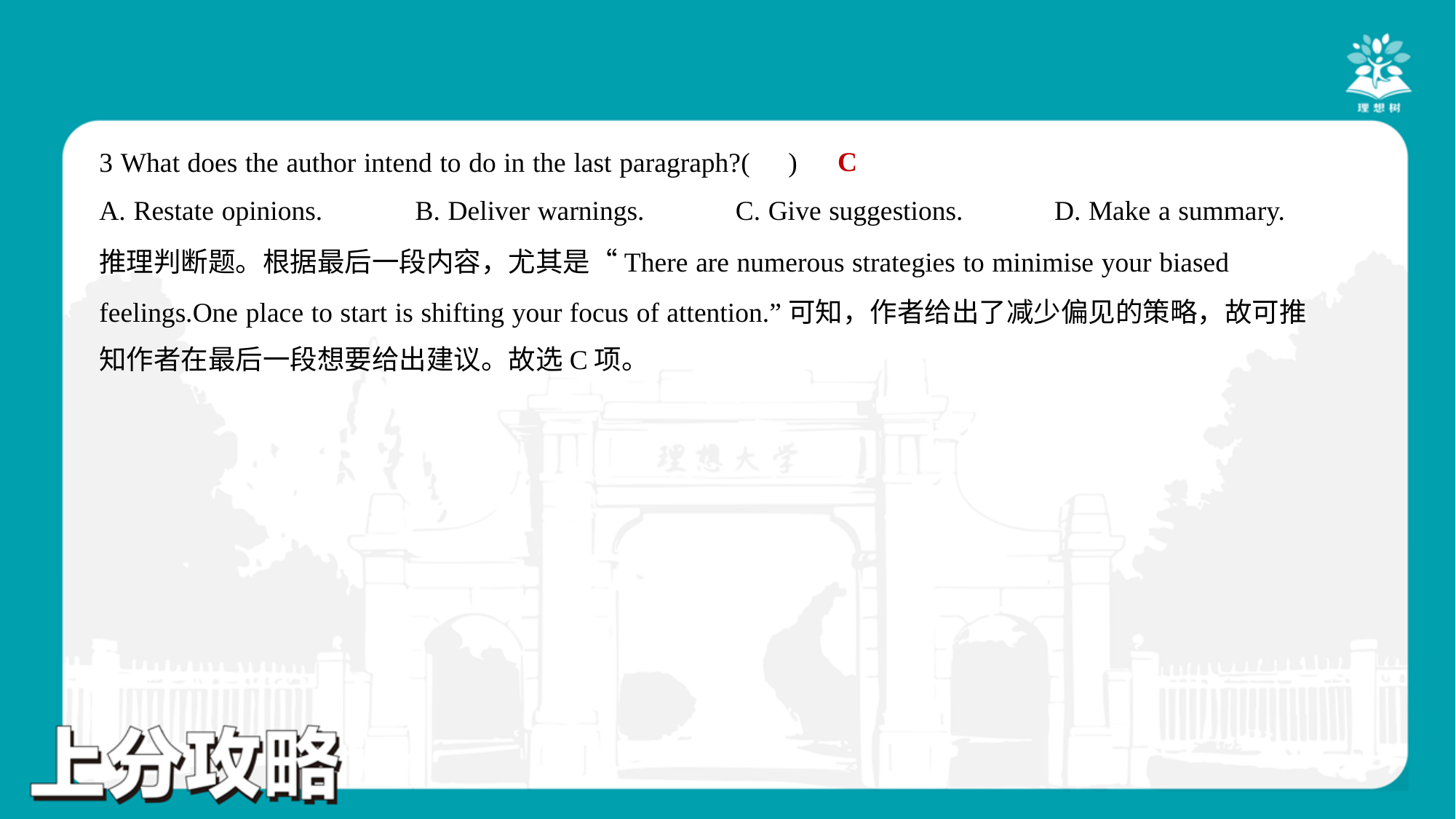

C
3 What does the author intend to do in the last paragraph?(     )
A. Restate opinions.	B. Deliver warnings.	C. Give suggestions.	D. Make a summary.
推理判断题。根据最后一段内容，尤其是“There are numerous strategies to minimise your biased
feelings.One place to start is shifting your focus of attention.”可知，作者给出了减少偏见的策略，故可推
知作者在最后一段想要给出建议。故选C项。